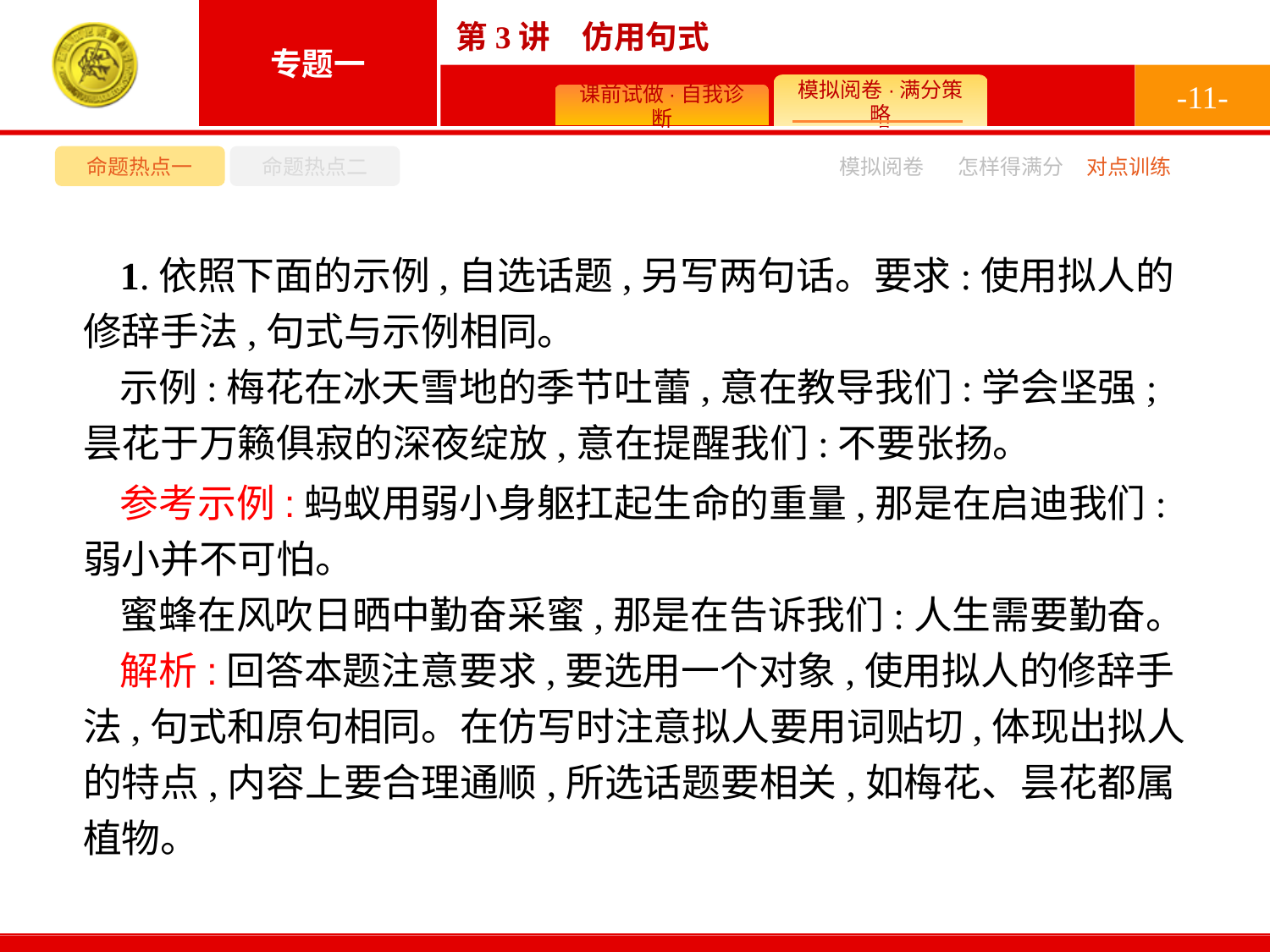

-11-
命题热点一
命题热点二
模拟阅卷
怎样得满分
对点训练
1.依照下面的示例,自选话题,另写两句话。要求:使用拟人的修辞手法,句式与示例相同。
示例:梅花在冰天雪地的季节吐蕾,意在教导我们:学会坚强;昙花于万籁俱寂的深夜绽放,意在提醒我们:不要张扬。
参考示例:蚂蚁用弱小身躯扛起生命的重量,那是在启迪我们:弱小并不可怕。
蜜蜂在风吹日晒中勤奋采蜜,那是在告诉我们:人生需要勤奋。
解析:回答本题注意要求,要选用一个对象,使用拟人的修辞手法,句式和原句相同。在仿写时注意拟人要用词贴切,体现出拟人的特点,内容上要合理通顺,所选话题要相关,如梅花、昙花都属植物。